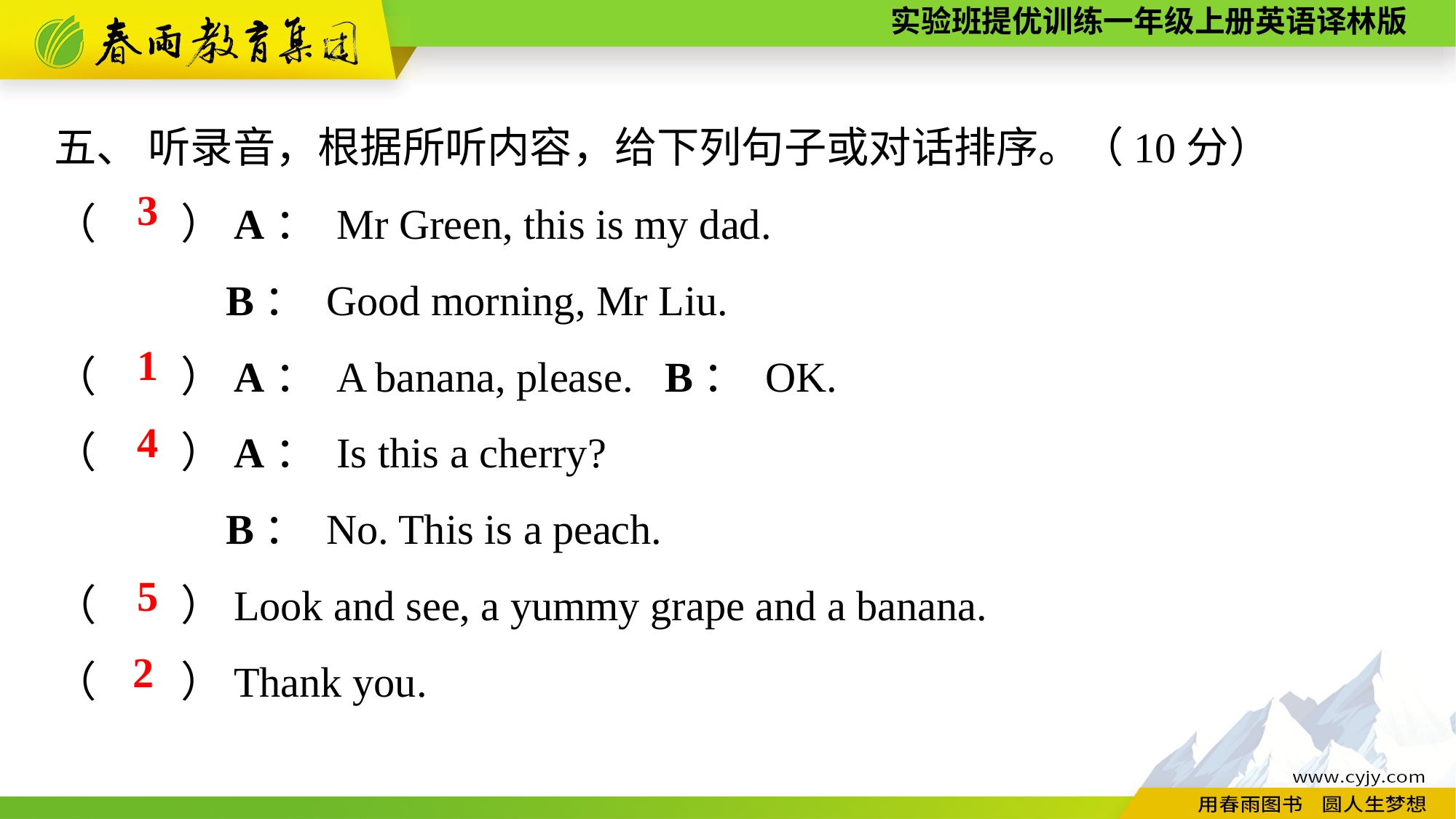

五、 听录音，根据所听内容，给下列句子或对话排序。（10分）
（　　）A： Mr Green, this is my dad.
B： Good morning, Mr Liu.
（　　）A： A banana, please.   B： OK.
（　　）A： Is this a cherry?
B： No. This is a peach.
（　　）Look and see, a yummy grape and a banana.
（　　）Thank you.
3
1
4
5
 2